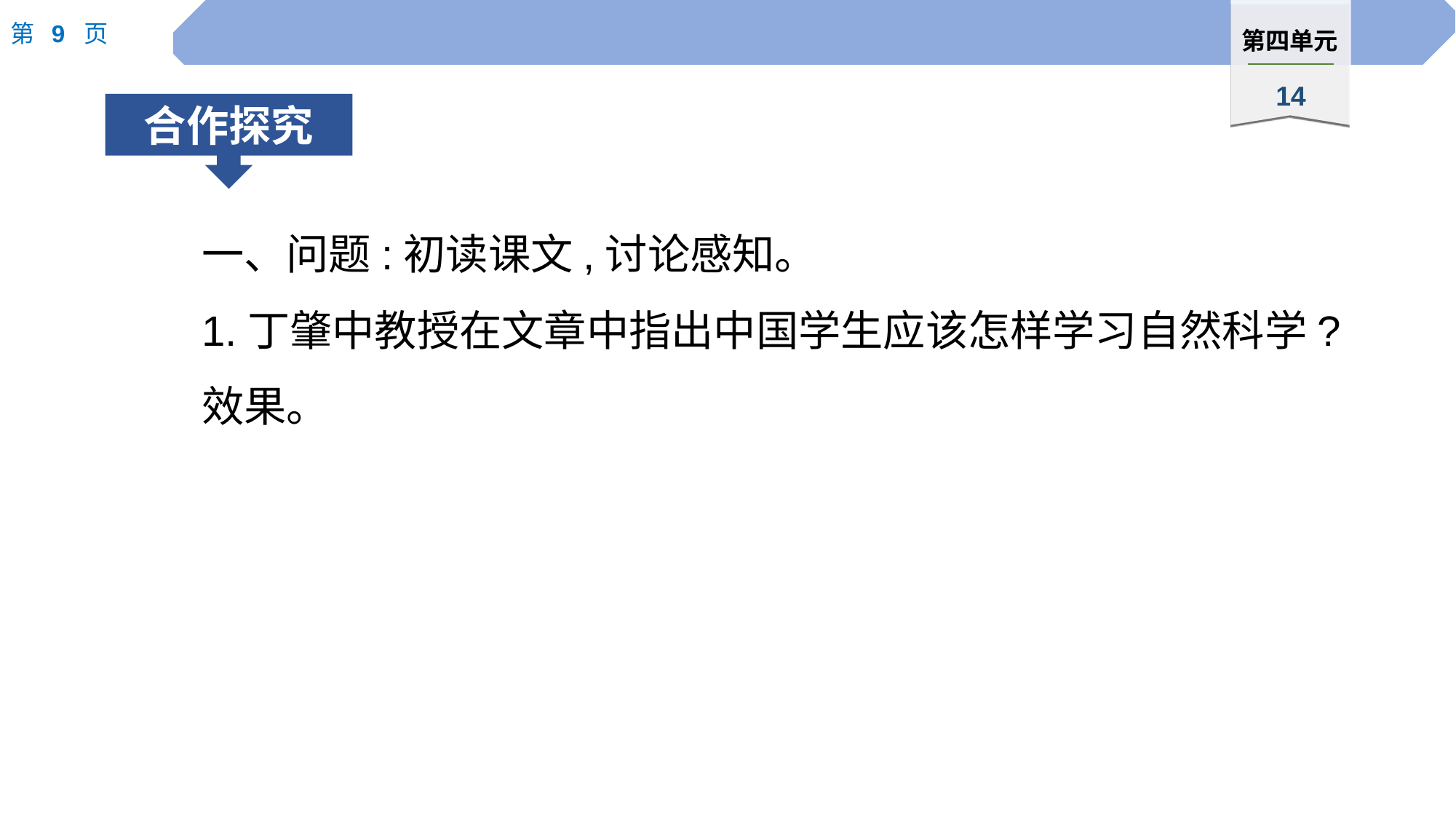

一、问题:初读课文,讨论感知。
1.丁肇中教授在文章中指出中国学生应该怎样学习自然科学?
效果。